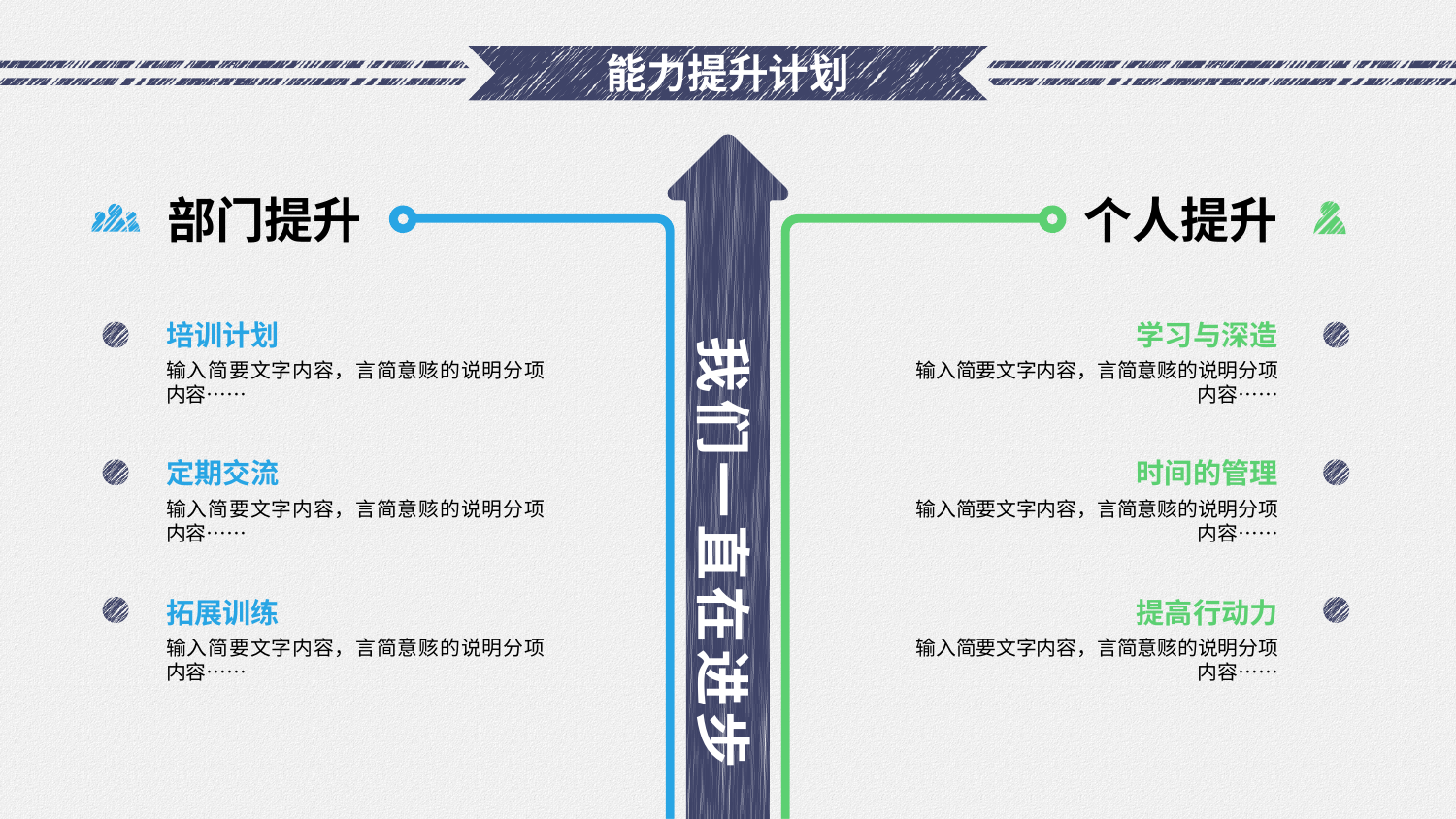

# 能力提升计划
部门提升
个人提升

培训计划
学习与深造

我们一直在进步
输入简要文字内容，言简意赅的说明分项内容……
输入简要文字内容，言简意赅的说明分项内容……

定期交流
时间的管理

输入简要文字内容，言简意赅的说明分项内容……
输入简要文字内容，言简意赅的说明分项内容……

拓展训练
提高行动力

输入简要文字内容，言简意赅的说明分项内容……
输入简要文字内容，言简意赅的说明分项内容……